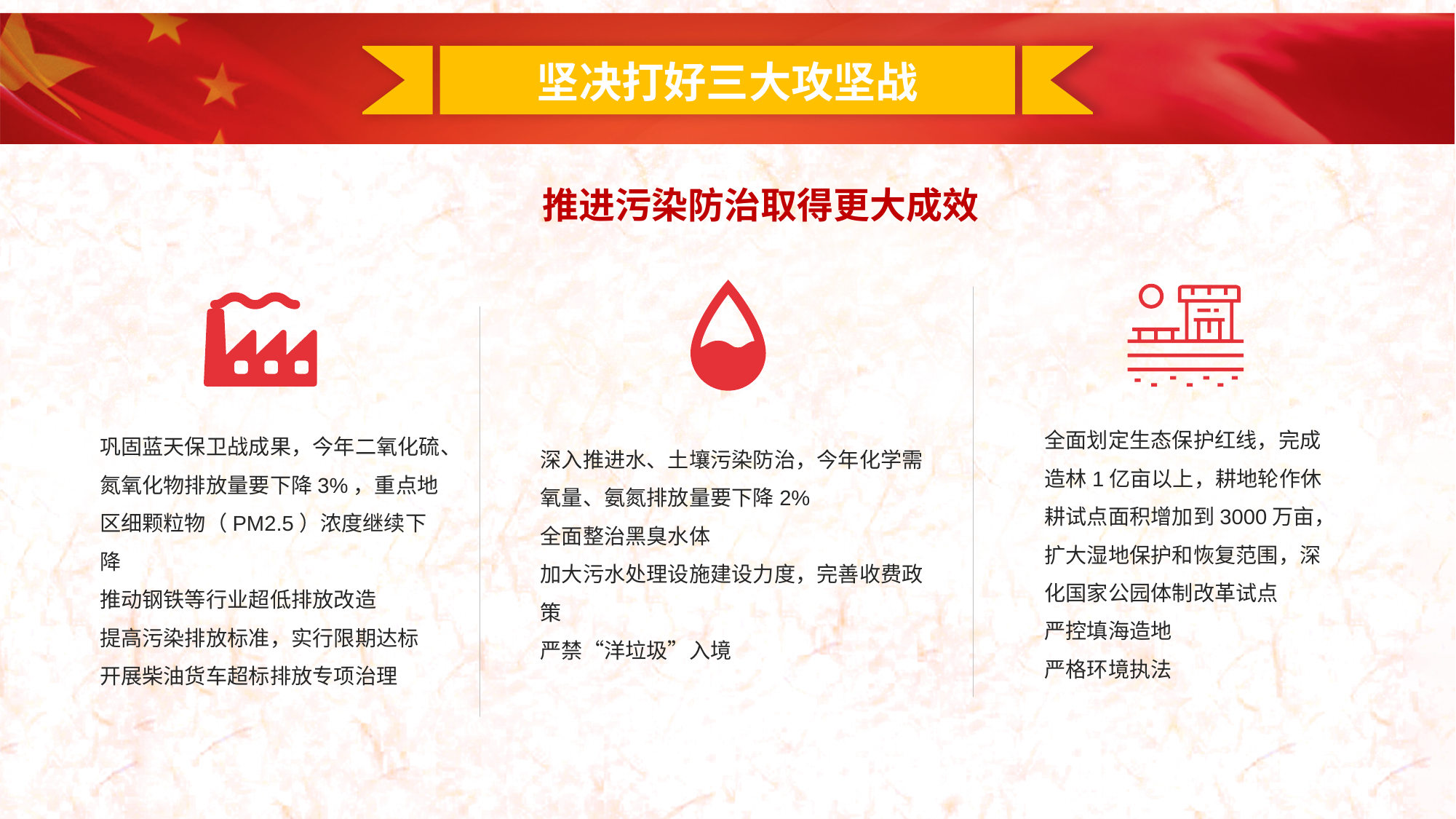

坚决打好三大攻坚战
推进污染防治取得更大成效

巩固蓝天保卫战成果，今年二氧化硫、氮氧化物排放量要下降3%，重点地区细颗粒物（PM2.5）浓度继续下降
推动钢铁等行业超低排放改造
提高污染排放标准，实行限期达标
开展柴油货车超标排放专项治理
全面划定生态保护红线，完成造林1亿亩以上，耕地轮作休耕试点面积增加到3000万亩，扩大湿地保护和恢复范围，深化国家公园体制改革试点
严控填海造地
严格环境执法
深入推进水、土壤污染防治，今年化学需氧量、氨氮排放量要下降2%
全面整治黑臭水体
加大污水处理设施建设力度，完善收费政策
严禁“洋垃圾”入境